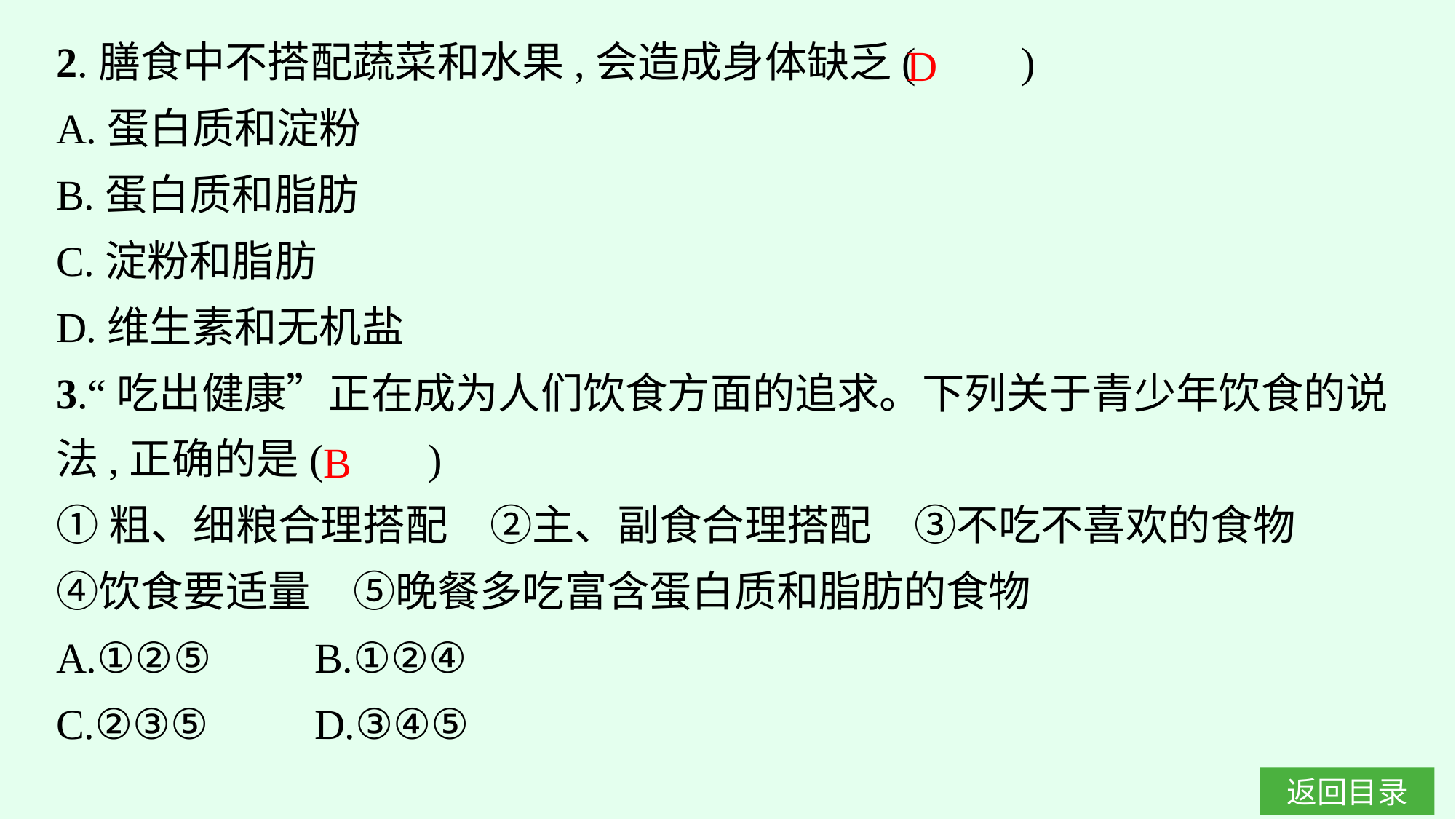

2.膳食中不搭配蔬菜和水果,会造成身体缺乏(　　)
A.蛋白质和淀粉
B.蛋白质和脂肪
C.淀粉和脂肪
D.维生素和无机盐
3.“吃出健康”正在成为人们饮食方面的追求。下列关于青少年饮食的说法,正确的是(　　)
①粗、细粮合理搭配　②主、副食合理搭配　③不吃不喜欢的食物　   ④饮食要适量　⑤晚餐多吃富含蛋白质和脂肪的食物
A.①②⑤　	B.①②④
C.②③⑤	D.③④⑤
D
B